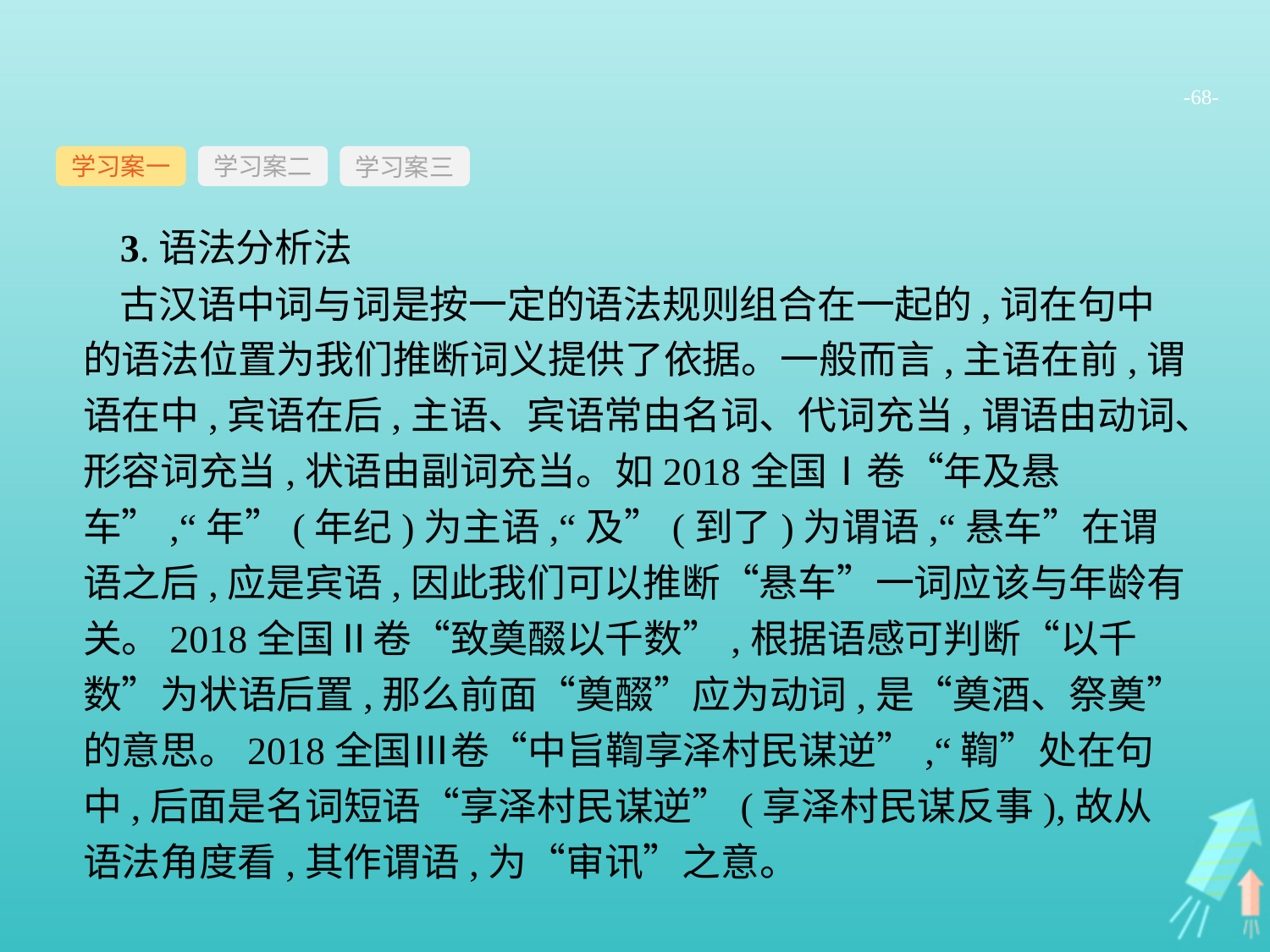

-68-
学习案一
学习案三
学习案二
3.语法分析法
古汉语中词与词是按一定的语法规则组合在一起的,词在句中的语法位置为我们推断词义提供了依据。一般而言,主语在前,谓语在中,宾语在后,主语、宾语常由名词、代词充当,谓语由动词、形容词充当,状语由副词充当。如2018全国Ⅰ卷“年及悬车”,“年”(年纪)为主语,“及”(到了)为谓语,“悬车”在谓语之后,应是宾语,因此我们可以推断“悬车”一词应该与年龄有关。2018全国Ⅱ卷“致奠醊以千数”,根据语感可判断“以千数”为状语后置,那么前面“奠醊”应为动词,是“奠酒、祭奠”的意思。2018全国Ⅲ卷“中旨鞫享泽村民谋逆”,“鞫”处在句中,后面是名词短语“享泽村民谋逆”(享泽村民谋反事),故从语法角度看,其作谓语,为“审讯”之意。